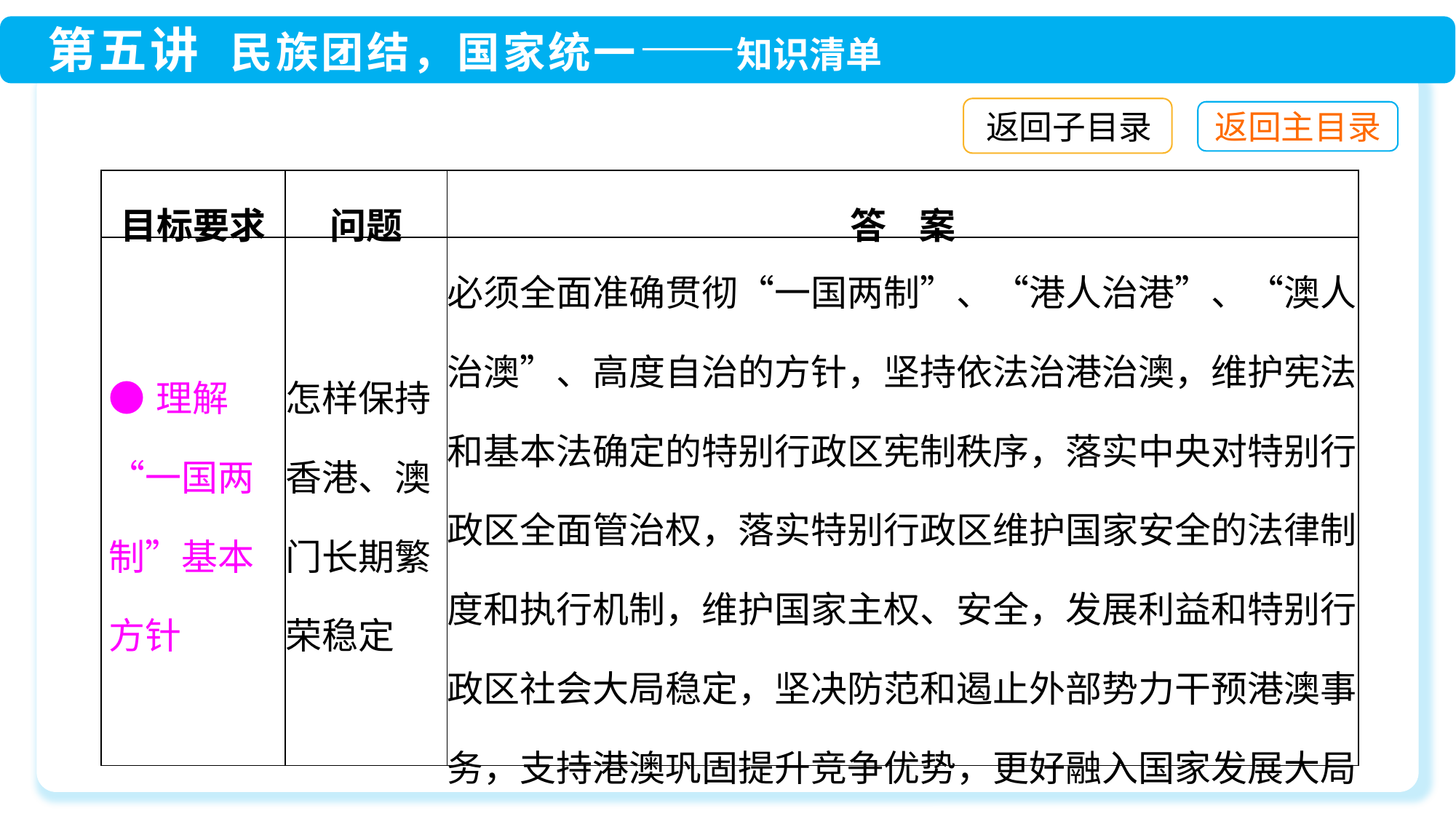

返回子目录
| 目标要求 | 问题 | 答 案 |
| --- | --- | --- |
| ●理解“一国两制”基本方针 | 怎样保持香港、澳门长期繁荣稳定 | 必须全面准确贯彻“一国两制”、“港人治港”、“澳人治澳”、高度自治的方针，坚持依法治港治澳，维护宪法和基本法确定的特别行政区宪制秩序，落实中央对特别行政区全面管治权，落实特别行政区维护国家安全的法律制度和执行机制，维护国家主权、安全，发展利益和特别行政区社会大局稳定，坚决防范和遏止外部势力干预港澳事务，支持港澳巩固提升竞争优势，更好融入国家发展大局 |